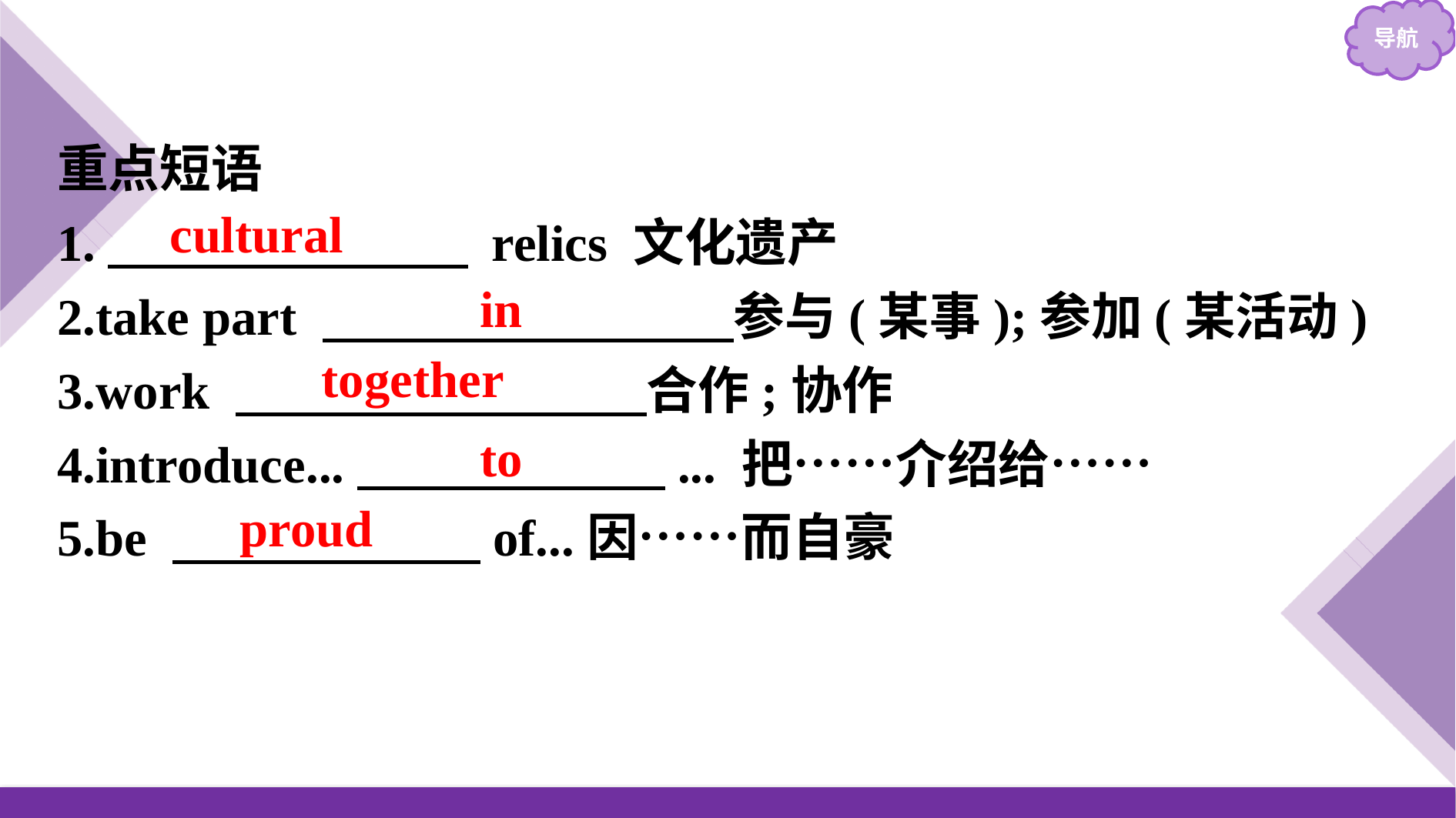

重点短语
1.　　　　　　　 relics 文化遗产
2.take part 　　　　　　　　参与(某事);参加(某活动)
3.work 　　　　　　　　合作;协作
4.introduce...　　　　　　... 把……介绍给……
5.be 　　　　　　of...因……而自豪
cultural
in
together
to
proud